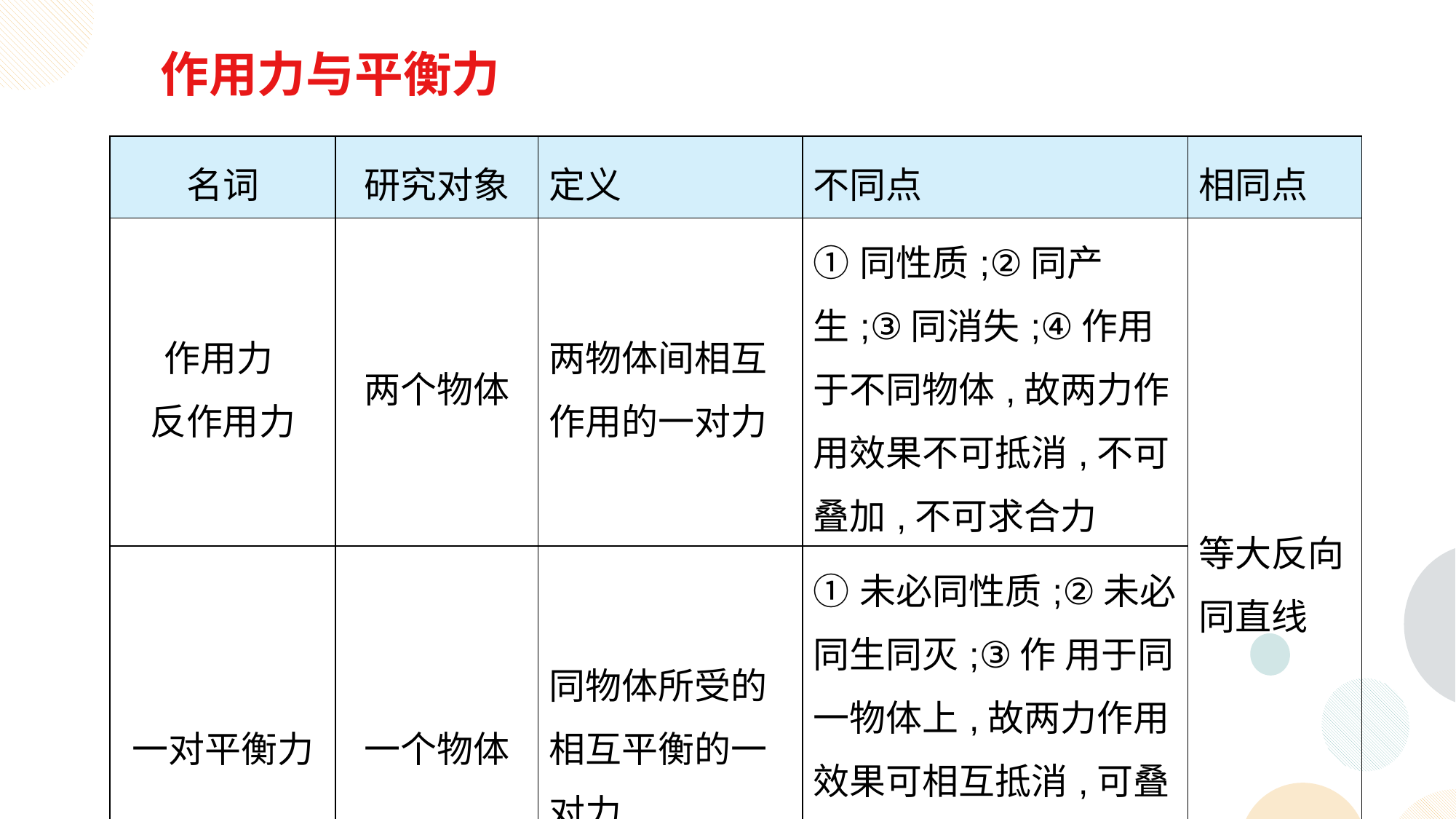

作用力与平衡力

| 名词 | 研究对象 | 定义 | 不同点 | 相同点 |
| --- | --- | --- | --- | --- |
| 作用力 反作用力 | 两个物体 | 两物体间相互作用的一对力 | ①同性质;②同产生;③同消失;④作用 于不同物体,故两力作用效果不可抵消,不可叠加,不可求合力 | 等大反向同直线 |
| 一对平衡力 | 一个物体 | 同物体所受的相互平衡的一对力 | ①未必同性质;②未必同生同灭;③作 用于同一物体上,故两力作用效果可相互抵消,可叠加,可求合力,合力为零 |  |